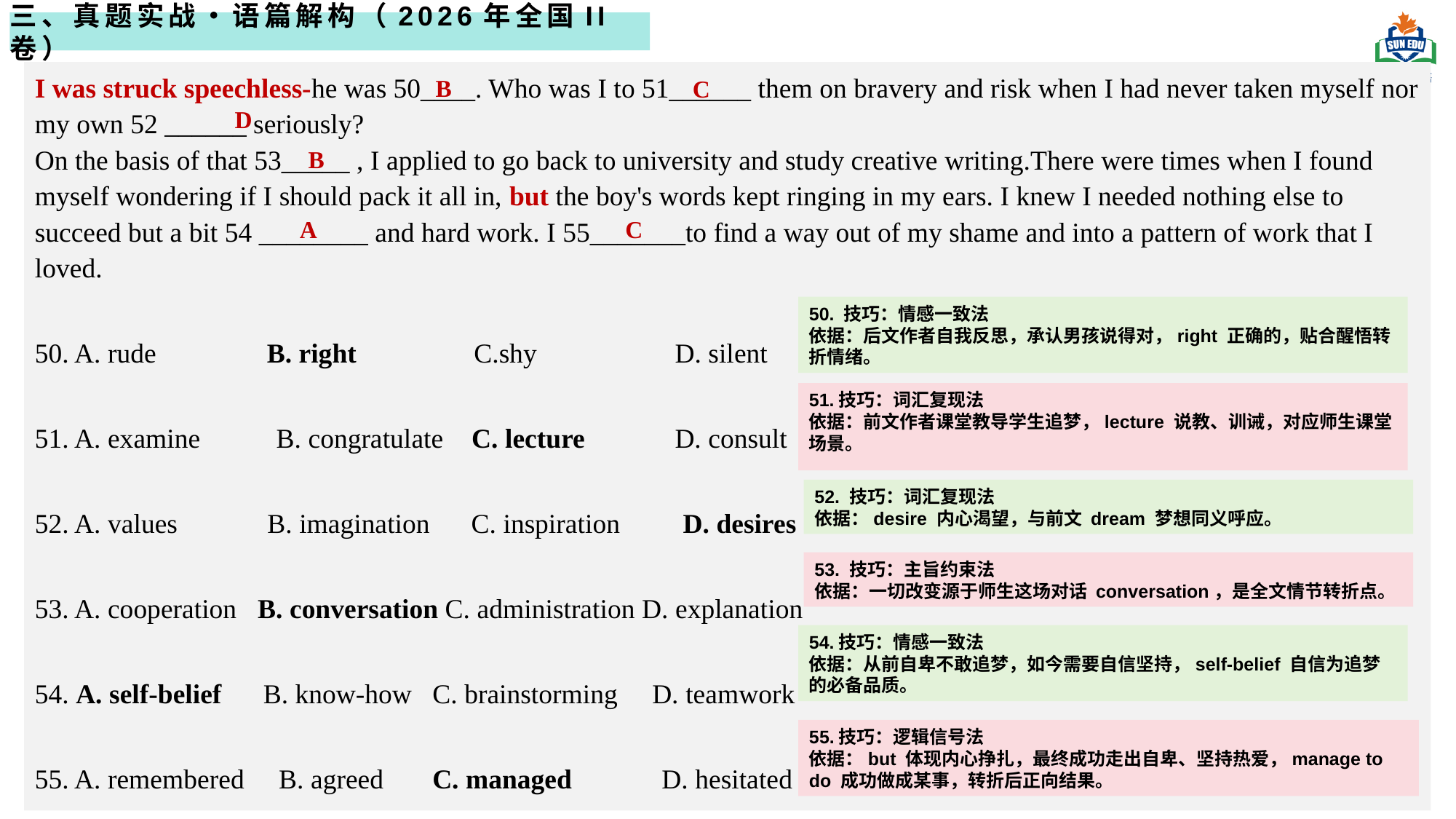

三、真题实战・语篇解构（2026年全国II卷）
三、完型填空实操训练（2026年全国II卷）
I was struck speechless-he was 50____. Who was I to 51______ them on bravery and risk when I had never taken myself nor my own 52 ______ seriously?
On the basis of that 53_____ , I applied to go back to university and study creative writing.There were times when I found myself wondering if I should pack it all in, but the boy's words kept ringing in my ears. I knew I needed nothing else to succeed but a bit 54 ________ and hard work. I 55_______to find a way out of my shame and into a pattern of work that I loved.
50. A. rude                B. right                 C.shy                    D. silent
51. A. examine           B. congratulate    C. lecture             D. consult
52. A. values             B. imagination      C. inspiration         D. desires
53. A. cooperation   B. conversation C. administration D. explanation
54. A. self-belief      B. know-how   C. brainstorming     D. teamwork
55. A. remembered     B. agreed       C. managed             D. hesitated

B
C
D
B
A
C
50. 技巧：情感一致法
依据：后文作者自我反思，承认男孩说得对，right 正确的，贴合醒悟转折情绪。
51.技巧：词汇复现法
依据：前文作者课堂教导学生追梦，lecture 说教、训诫，对应师生课堂场景。
52. 技巧：词汇复现法
依据：desire 内心渴望，与前文 dream 梦想同义呼应。
53. 技巧：主旨约束法
依据：一切改变源于师生这场对话 conversation，是全文情节转折点。
54.技巧：情感一致法
依据：从前自卑不敢追梦，如今需要自信坚持，self-belief 自信为追梦的必备品质。
55.技巧：逻辑信号法
依据：but 体现内心挣扎，最终成功走出自卑、坚持热爱，manage to do 成功做成某事，转折后正向结果。